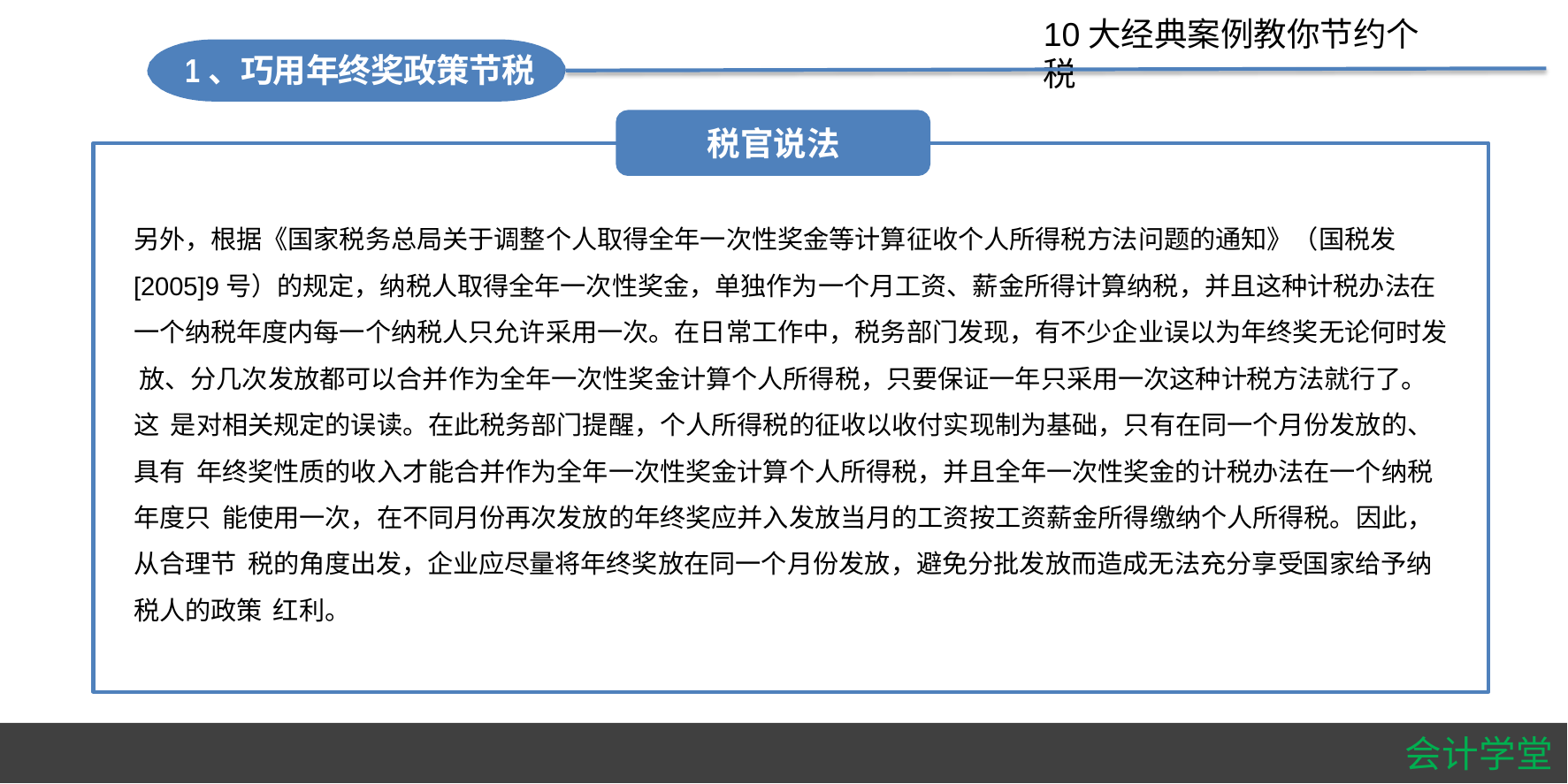

#
10大经典案例教你节约个税

1、巧用年终奖政策节税

税官说法

另外，根据《国家税务总局关于调整个人取得全年一次性奖金等计算征收个人所得税方法问题的通知》（国税发  [2005]9号）的规定，纳税人取得全年一次性奖金，单独作为一个月工资、薪金所得计算纳税，并且这种计税办法在  一个纳税年度内每一个纳税人只允许采用一次。在日常工作中，税务部门发现，有不少企业误以为年终奖无论何时发  放、分几次发放都可以合并作为全年一次性奖金计算个人所得税，只要保证一年只采用一次这种计税方法就行了。这  是对相关规定的误读。在此税务部门提醒，个人所得税的征收以收付实现制为基础，只有在同一个月份发放的、具有  年终奖性质的收入才能合并作为全年一次性奖金计算个人所得税，并且全年一次性奖金的计税办法在一个纳税年度只  能使用一次，在不同月份再次发放的年终奖应并入发放当月的工资按工资薪金所得缴纳个人所得税。因此，从合理节  税的角度出发，企业应尽量将年终奖放在同一个月份发放，避免分批发放而造成无法充分享受国家给予纳税人的政策  红利。

会计学堂